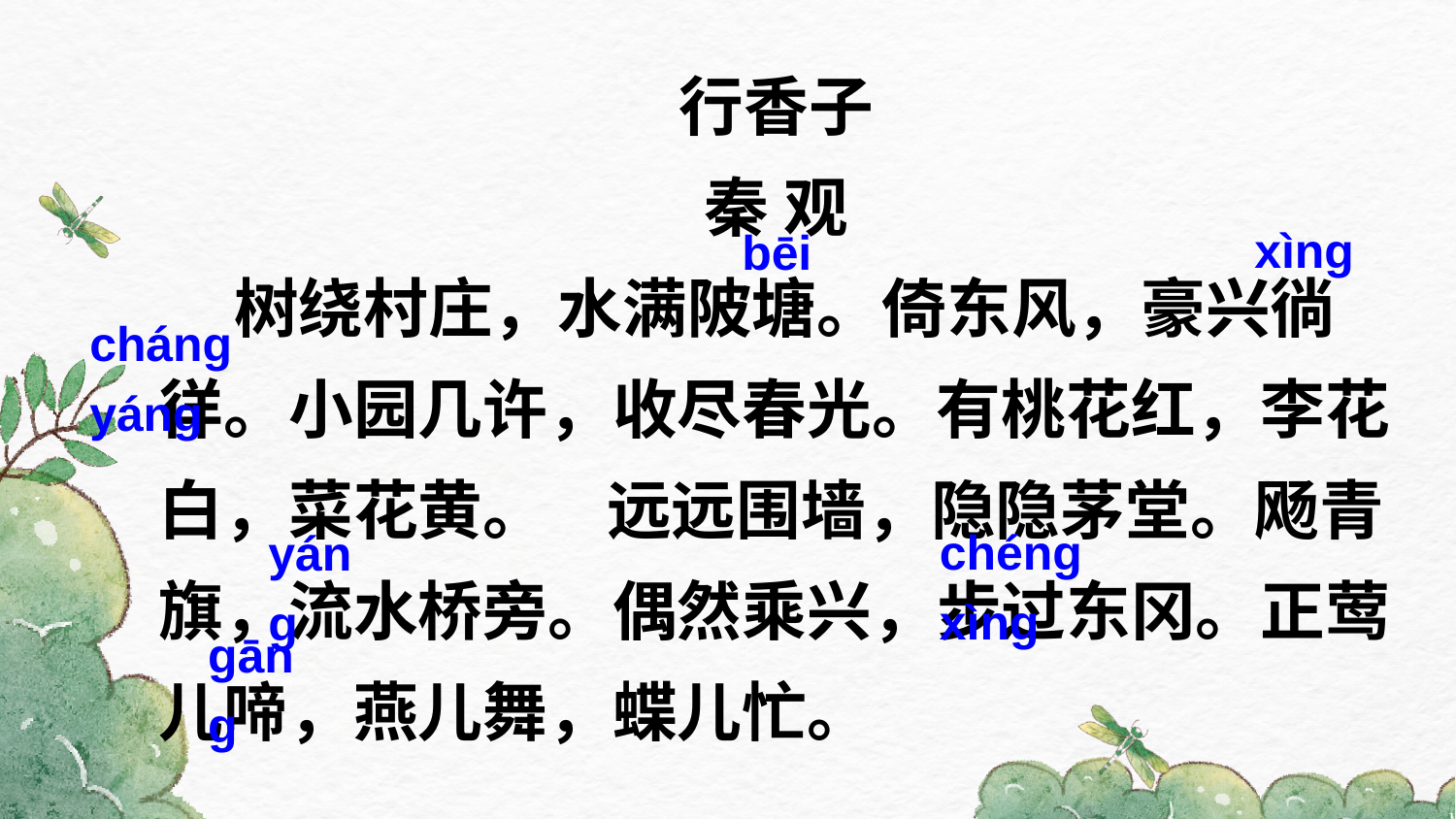

行香子
秦 观
    树绕村庄，水满陂塘。倚东风，豪兴徜徉。小园几许，收尽春光。有桃花红，李花白，菜花黄。    远远围墙，隐隐茅堂。飏青旗，流水桥旁。偶然乘兴，步过东冈。正莺儿啼，燕儿舞，蝶儿忙。
xìnɡ
bēi
chánɡ yánɡ
chénɡ xìnɡ
yánɡ
ɡānɡ